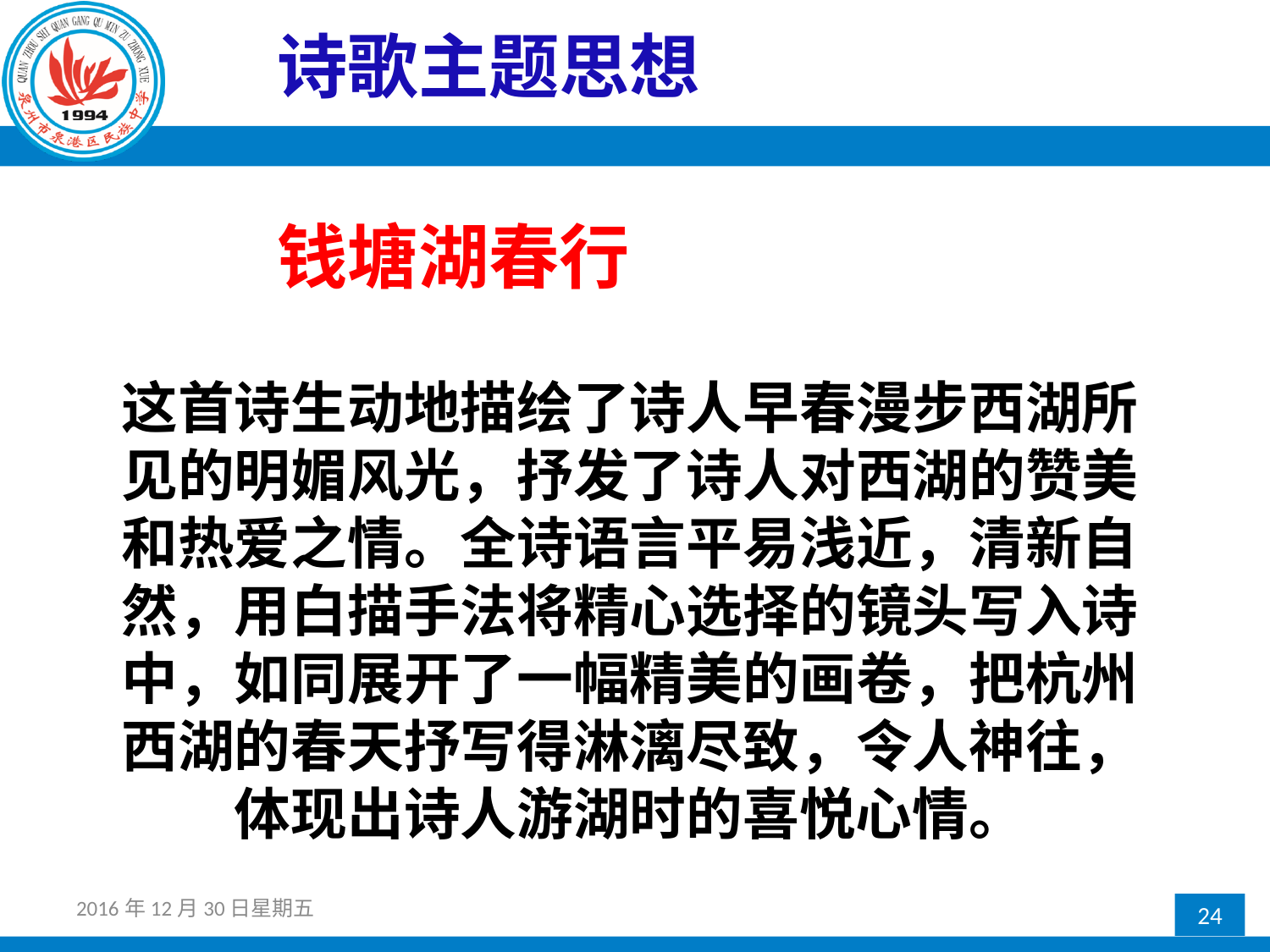

诗歌主题思想
# 这首诗生动地描绘了诗人早春漫步西湖所见的明媚风光，抒发了诗人对西湖的赞美和热爱之情。全诗语言平易浅近，清新自然，用白描手法将精心选择的镜头写入诗中，如同展开了一幅精美的画卷，把杭州西湖的春天抒写得淋漓尽致，令人神往，体现出诗人游湖时的喜悦心情。
钱塘湖春行
2016年12月30日星期五